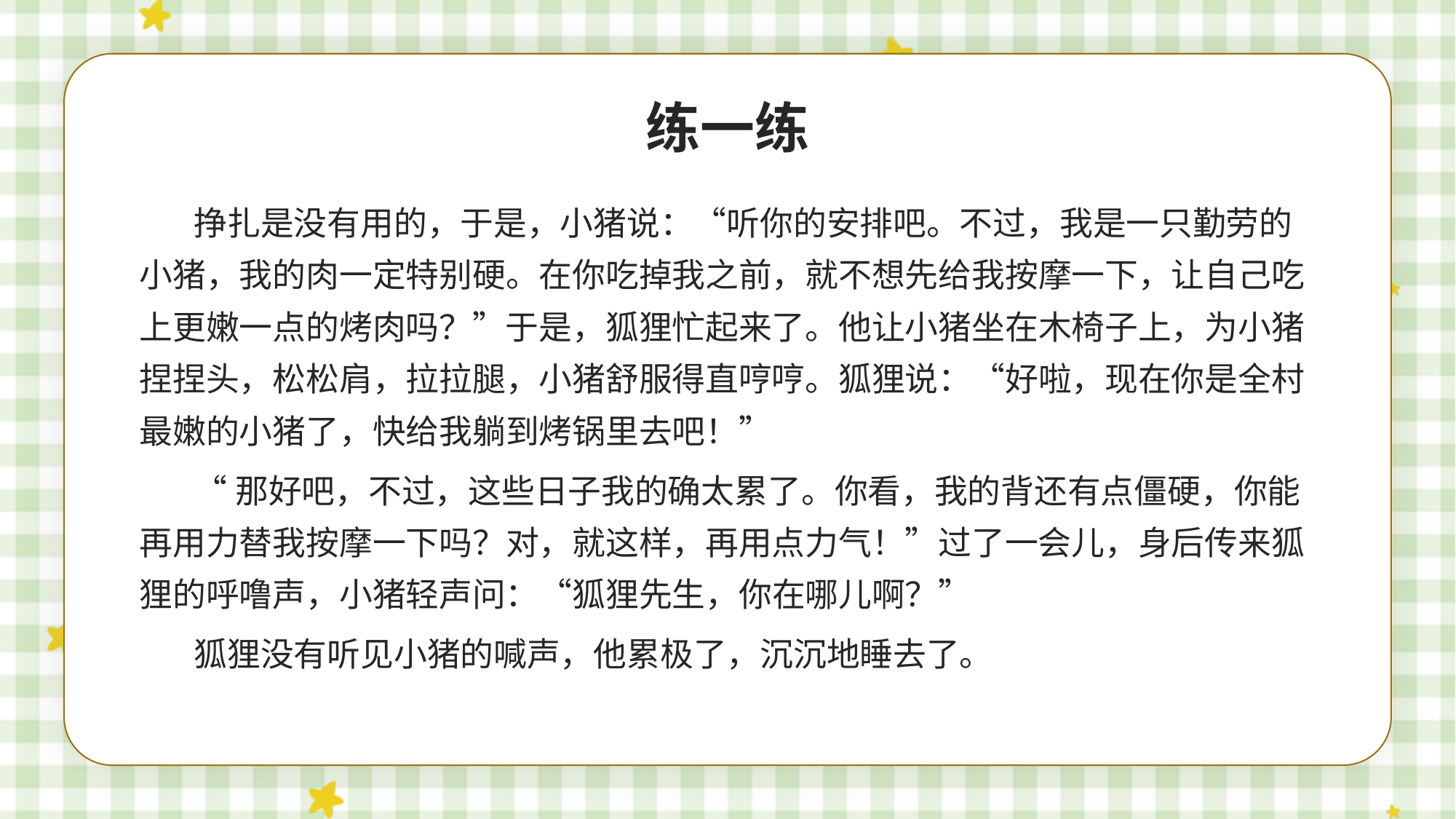

练一练
挣扎是没有用的，于是，小猪说：“听你的安排吧。不过，我是一只勤劳的小猪，我的肉一定特别硬。在你吃掉我之前，就不想先给我按摩一下，让自己吃上更嫩一点的烤肉吗？”于是，狐狸忙起来了。他让小猪坐在木椅子上，为小猪捏捏头，松松肩，拉拉腿，小猪舒服得直哼哼。狐狸说：“好啦，现在你是全村最嫩的小猪了，快给我躺到烤锅里去吧！”
“那好吧，不过，这些日子我的确太累了。你看，我的背还有点僵硬，你能再用力替我按摩一下吗？对，就这样，再用点力气！”过了一会儿，身后传来狐狸的呼噜声，小猪轻声问：“狐狸先生，你在哪儿啊？”
狐狸没有听见小猪的喊声，他累极了，沉沉地睡去了。